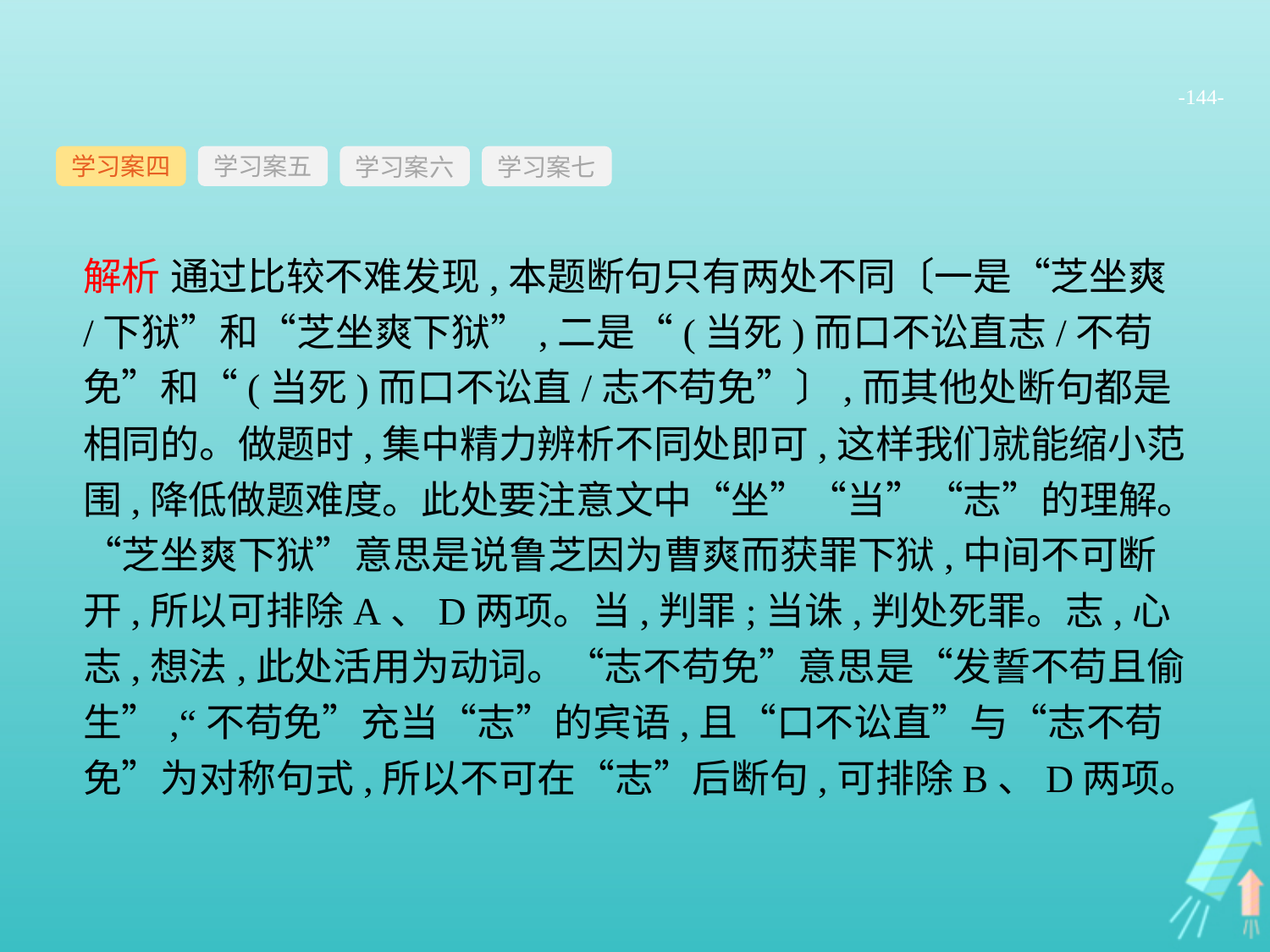

-144-
学习案四
学习案六
学习案七
学习案五
解析 通过比较不难发现,本题断句只有两处不同〔一是“芝坐爽/下狱”和“芝坐爽下狱”,二是“(当死)而口不讼直志/不苟免”和“(当死)而口不讼直/志不苟免”〕,而其他处断句都是相同的。做题时,集中精力辨析不同处即可,这样我们就能缩小范围,降低做题难度。此处要注意文中“坐”“当”“志”的理解。“芝坐爽下狱”意思是说鲁芝因为曹爽而获罪下狱,中间不可断开,所以可排除A、D两项。当,判罪;当诛,判处死罪。志,心志,想法,此处活用为动词。“志不苟免”意思是“发誓不苟且偷生”,“不苟免”充当“志”的宾语,且“口不讼直”与“志不苟免”为对称句式,所以不可在“志”后断句,可排除B、D两项。